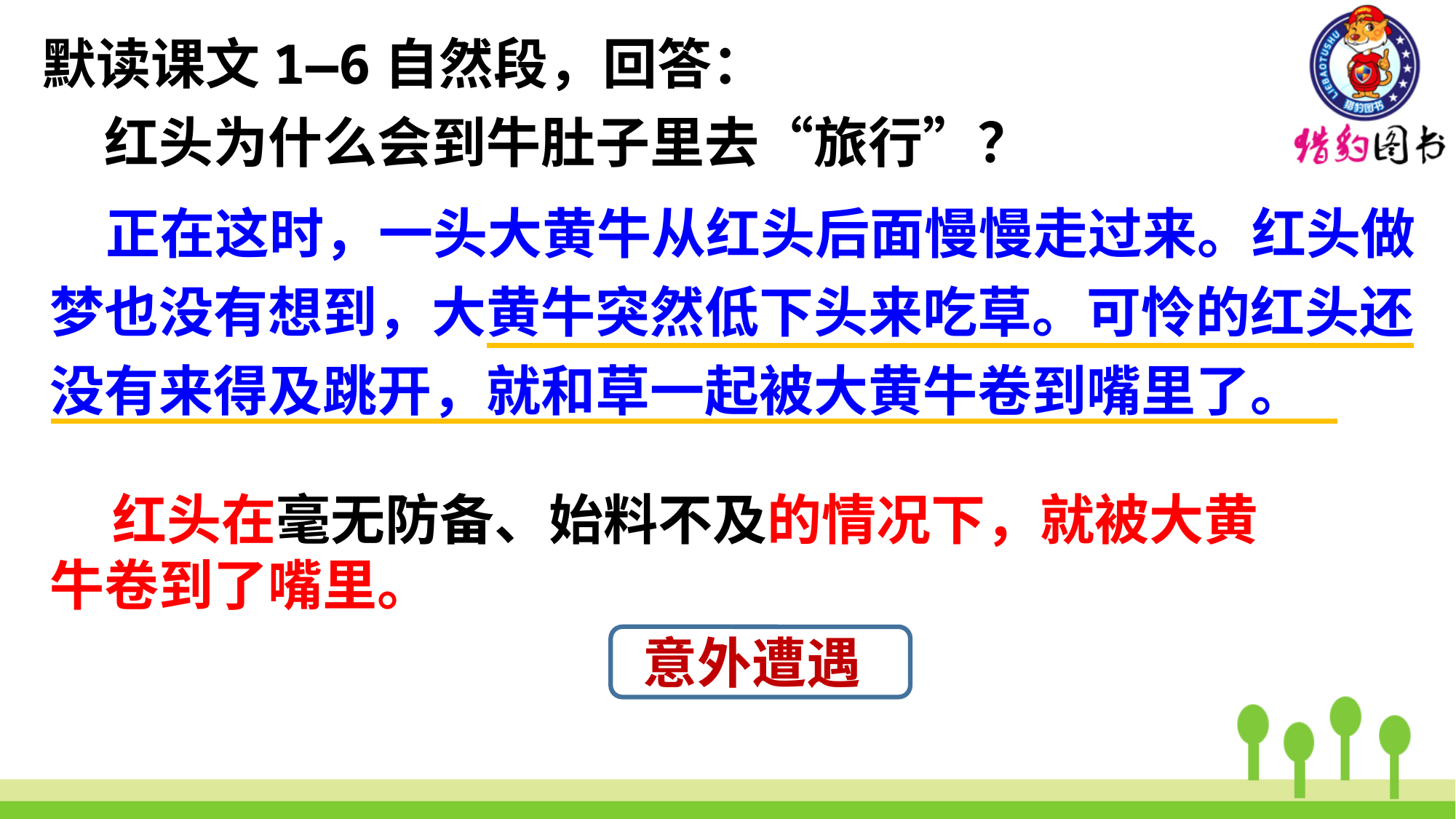

默读课文1—6自然段，回答：
    红头为什么会到牛肚子里去“旅行”？
    正在这时，一头大黄牛从红头后面慢慢走过来。红头做梦也没有想到，大黄牛突然低下头来吃草。可怜的红头还没有来得及跳开，就和草一起被大黄牛卷到嘴里了。
    红头在毫无防备、始料不及的情况下，就被大黄牛卷到了嘴里。
意外遭遇